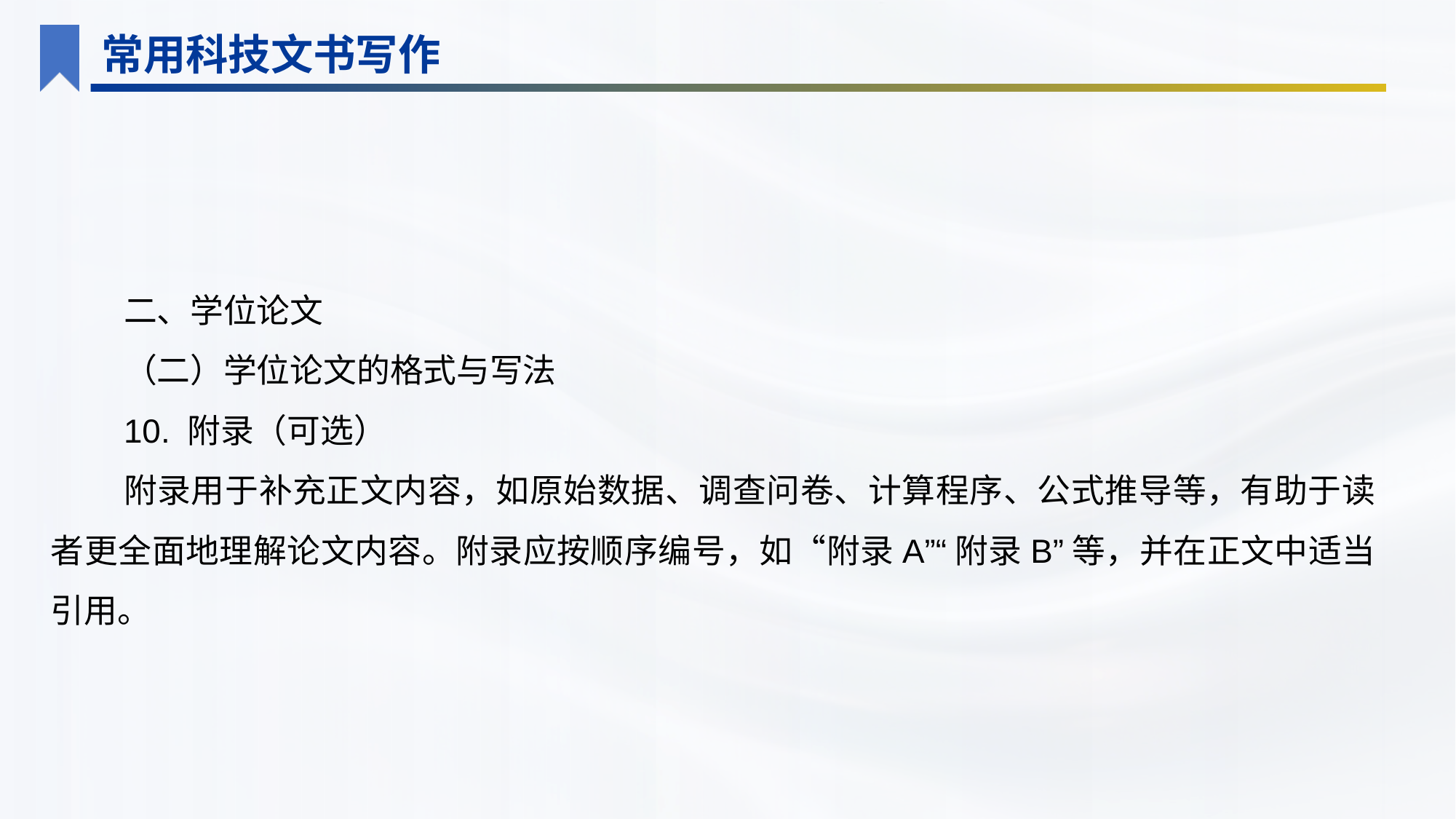

常用科技文书写作
二、学位论文
（二）学位论文的格式与写法
10. 附录（可选）
附录用于补充正文内容，如原始数据、调查问卷、计算程序、公式推导等，有助于读者更全面地理解论文内容。附录应按顺序编号，如“附录A”“附录B”等，并在正文中适当引用。